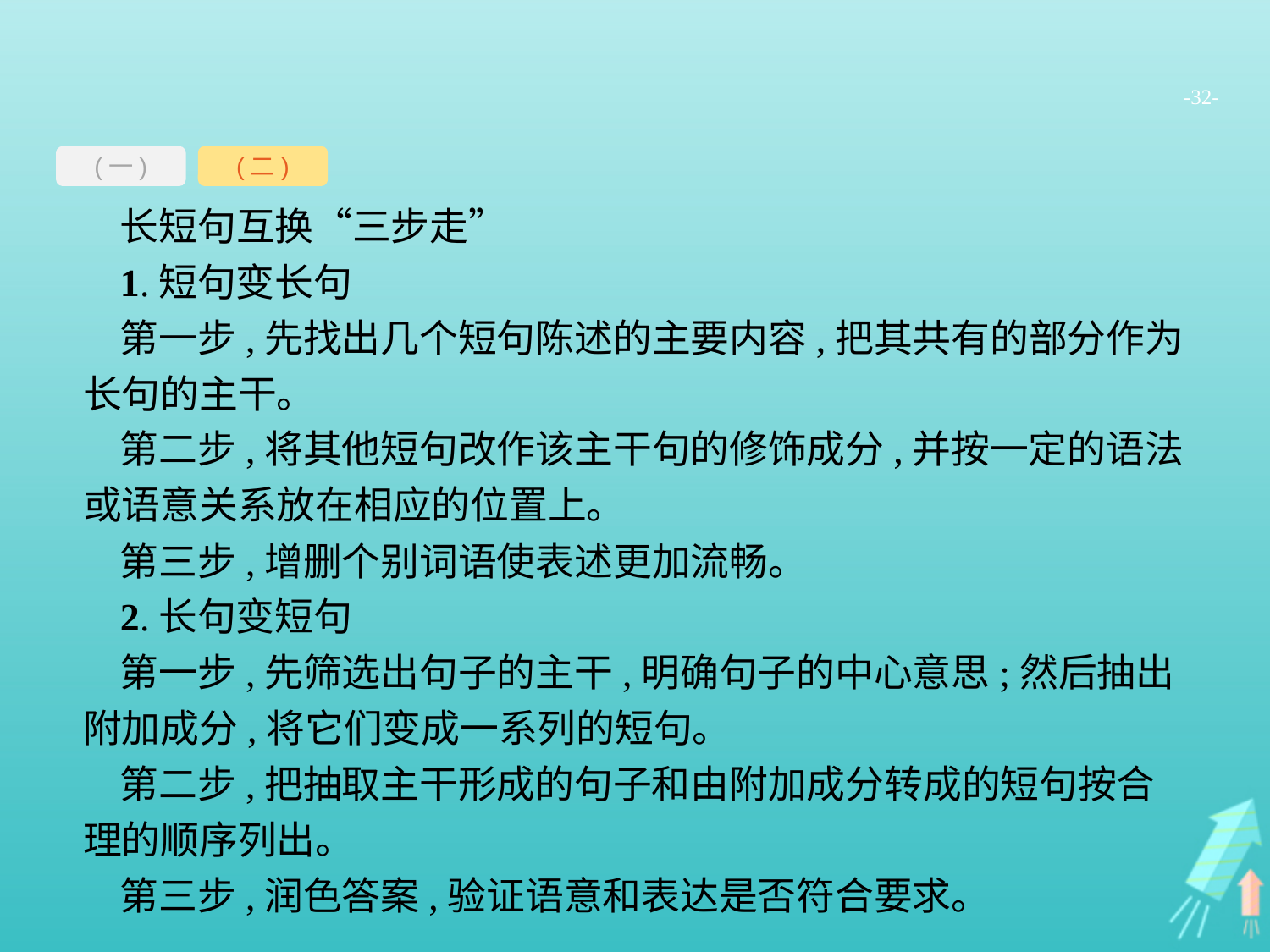

-32-
(一)
(二)
长短句互换“三步走”
1.短句变长句
第一步,先找出几个短句陈述的主要内容,把其共有的部分作为长句的主干。
第二步,将其他短句改作该主干句的修饰成分,并按一定的语法或语意关系放在相应的位置上。
第三步,增删个别词语使表述更加流畅。
2.长句变短句
第一步,先筛选出句子的主干,明确句子的中心意思;然后抽出附加成分,将它们变成一系列的短句。
第二步,把抽取主干形成的句子和由附加成分转成的短句按合理的顺序列出。
第三步,润色答案,验证语意和表达是否符合要求。